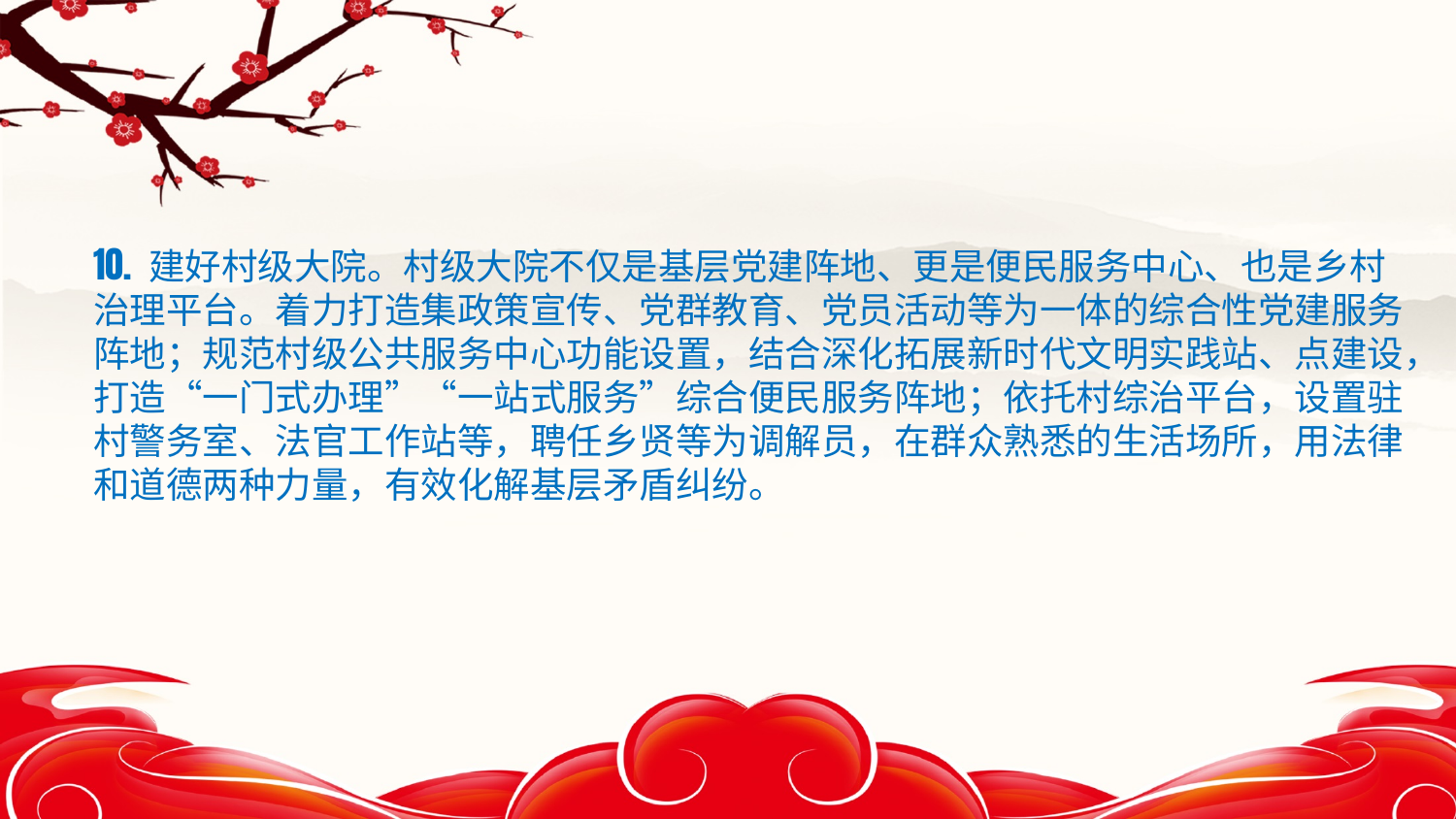

10. 建好村级大院。村级大院不仅是基层党建阵地、更是便民服务中心、也是乡村治理平台。着力打造集政策宣传、党群教育、党员活动等为一体的综合性党建服务阵地；规范村级公共服务中心功能设置，结合深化拓展新时代文明实践站、点建设，打造“一门式办理”“一站式服务”综合便民服务阵地；依托村综治平台，设置驻村警务室、法官工作站等，聘任乡贤等为调解员，在群众熟悉的生活场所，用法律和道德两种力量，有效化解基层矛盾纠纷。